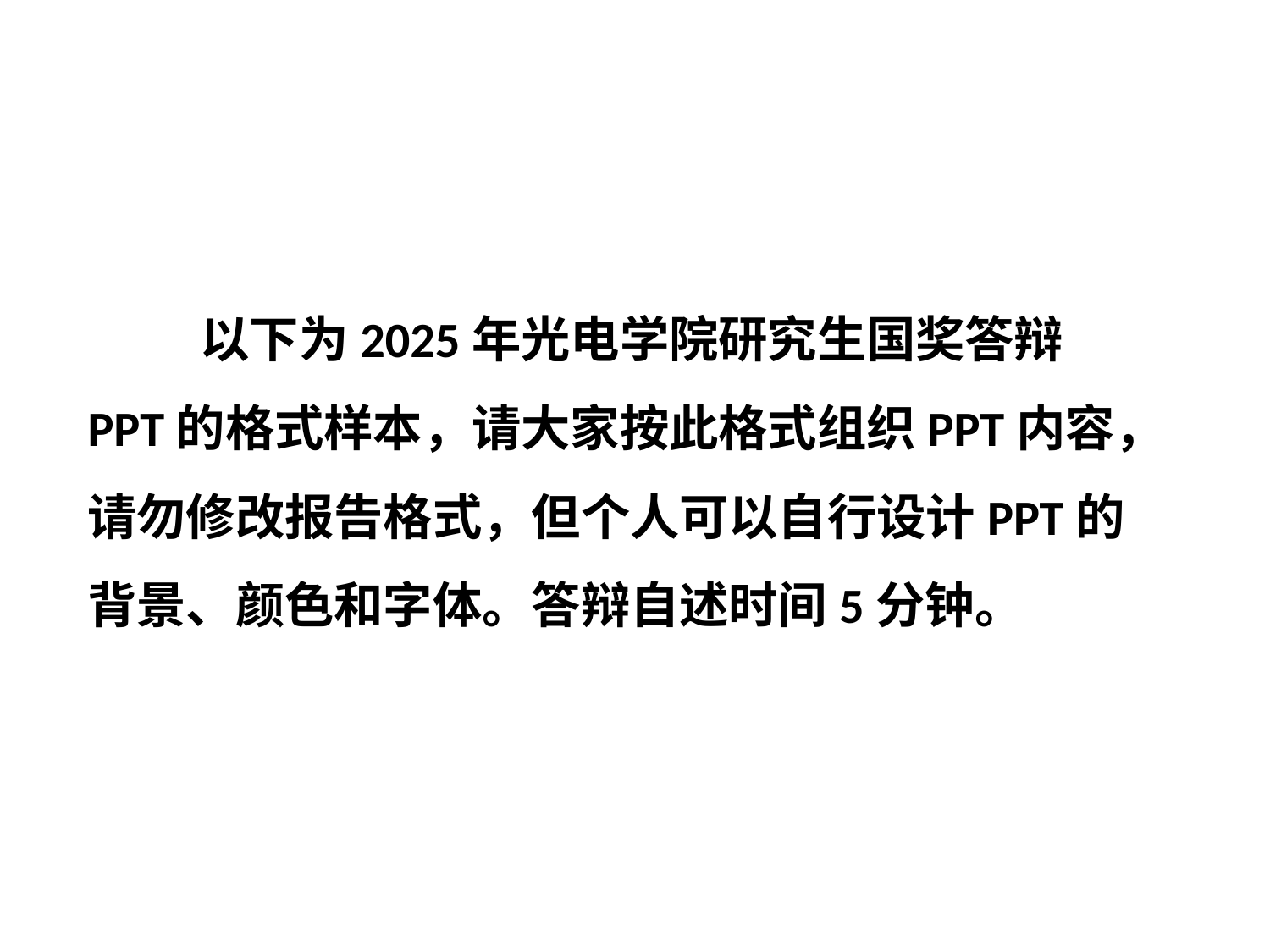

# 以下为2025年光电学院研究生国奖答辩PPT的格式样本，请大家按此格式组织PPT内容，请勿修改报告格式，但个人可以自行设计PPT的背景、颜色和字体。答辩自述时间5分钟。